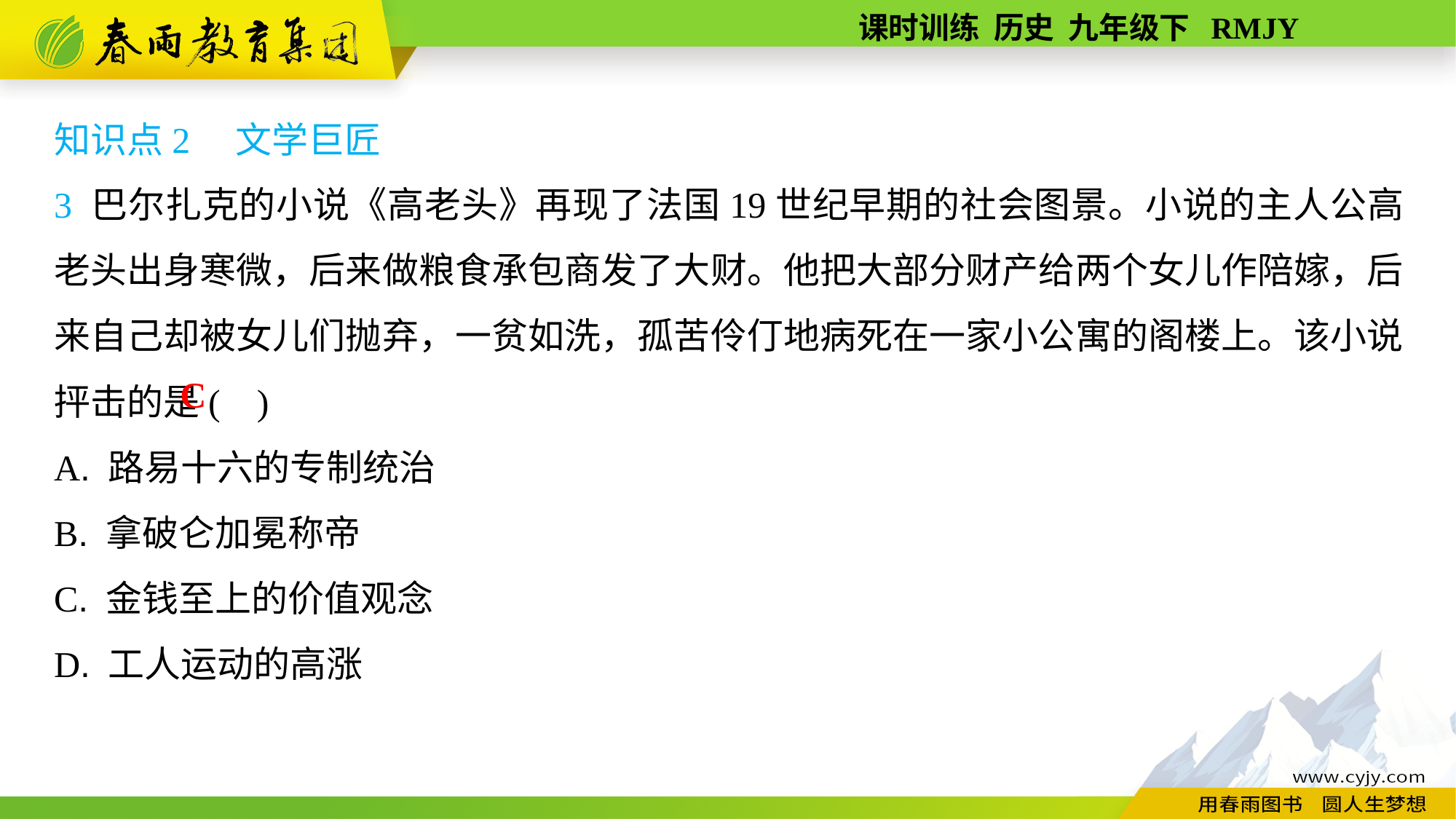

知识点2　文学巨匠
3 巴尔扎克的小说《高老头》再现了法国19世纪早期的社会图景。小说的主人公高老头出身寒微，后来做粮食承包商发了大财。他把大部分财产给两个女儿作陪嫁，后来自己却被女儿们抛弃，一贫如洗，孤苦伶仃地病死在一家小公寓的阁楼上。该小说抨击的是(    )
A. 路易十六的专制统治
B. 拿破仑加冕称帝
C. 金钱至上的价值观念
D. 工人运动的高涨

C